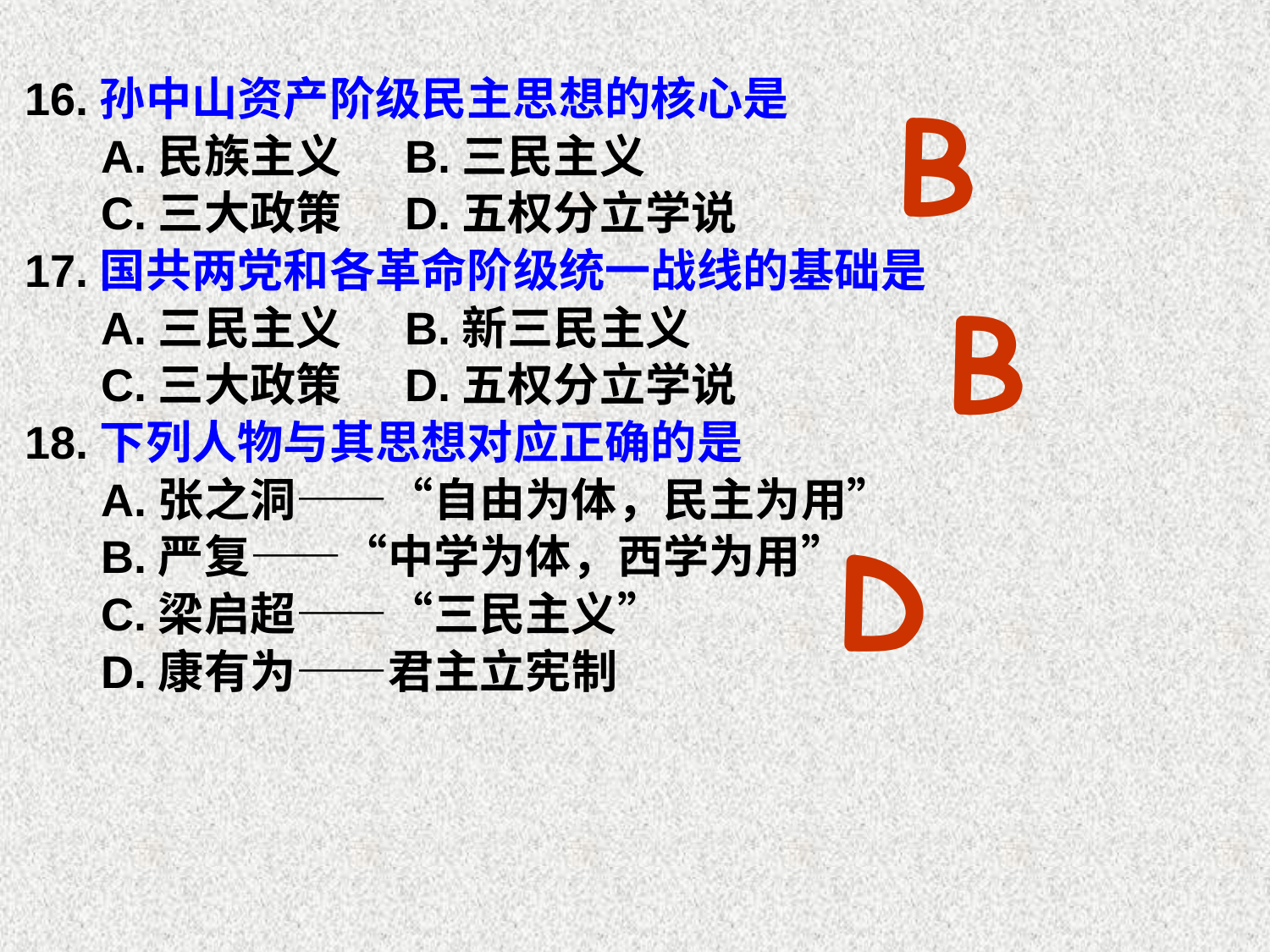

16.孙中山资产阶级民主思想的核心是
      A.民族主义     B.三民主义
      C.三大政策     D.五权分立学说
17.国共两党和各革命阶级统一战线的基础是
      A.三民主义     B.新三民主义
      C.三大政策     D.五权分立学说
18.下列人物与其思想对应正确的是
      A.张之洞——“自由为体，民主为用”
      B.严复——“中学为体，西学为用”
      C.梁启超——“三民主义”
      D.康有为——君主立宪制
B
B

D